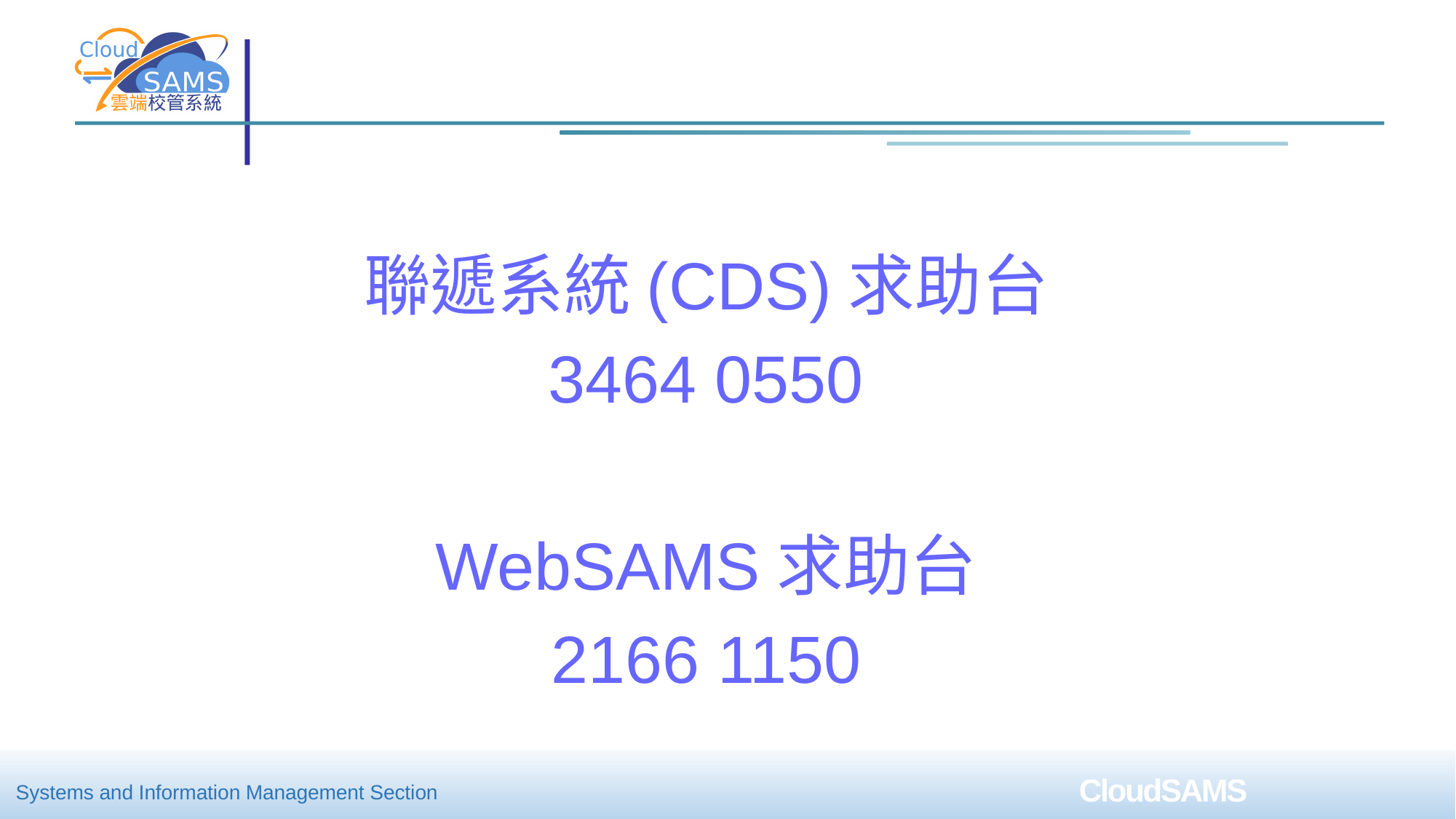

#
聯遞系統(CDS)求助台
3464 0550

WebSAMS求助台
2166 1150